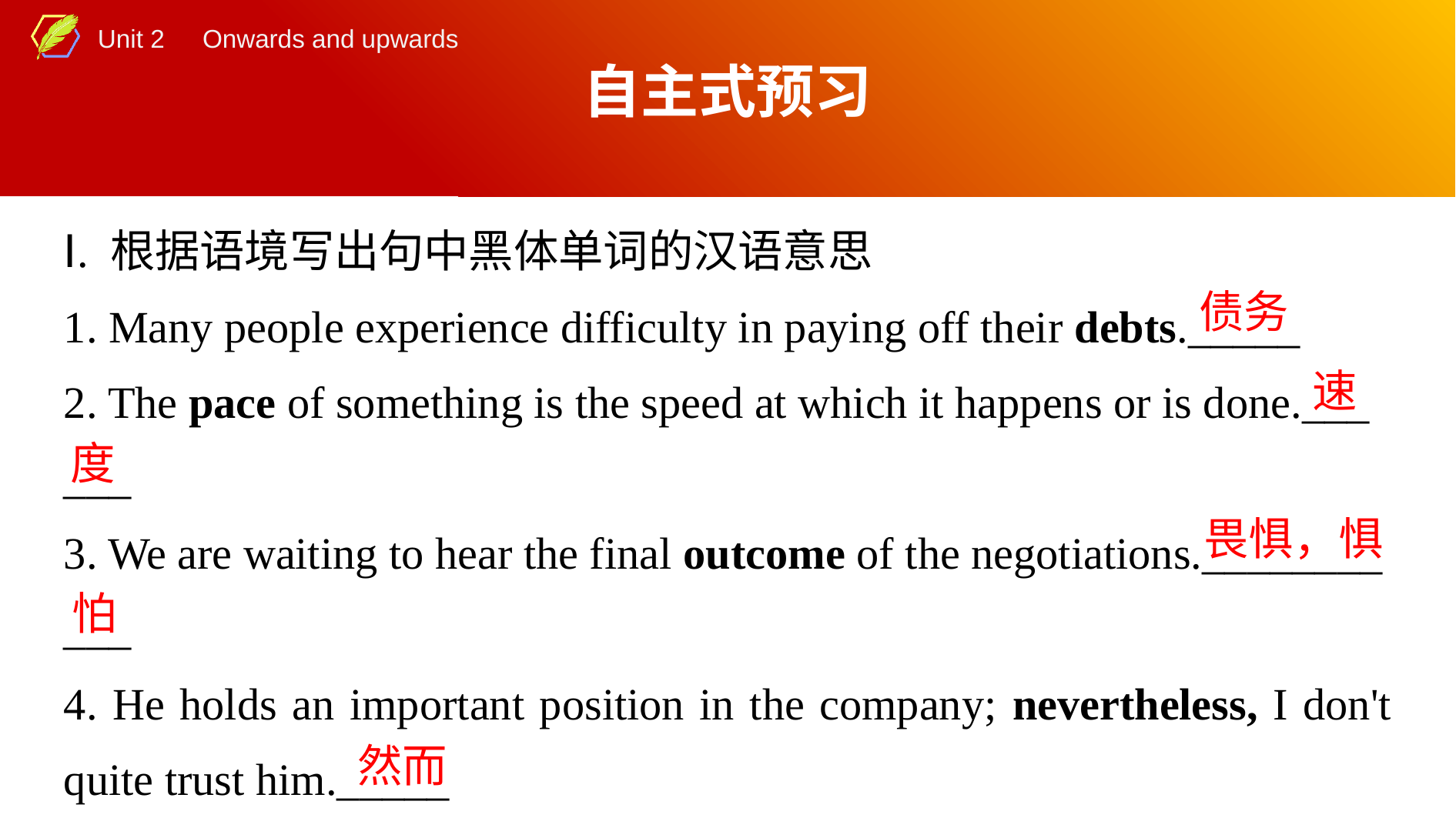

自主式预习
Ⅰ. 根据语境写出句中黑体单词的汉语意思
1. Many people experience difficulty in paying off their debts._____
2. The pace of something is the speed at which it happens or is done.___
___
3. We are waiting to hear the final outcome of the negotiations.________
___
4. He holds an important position in the company; nevertheless, I don't quite trust him._____
债务
速
度
畏惧，惧
怕
然而